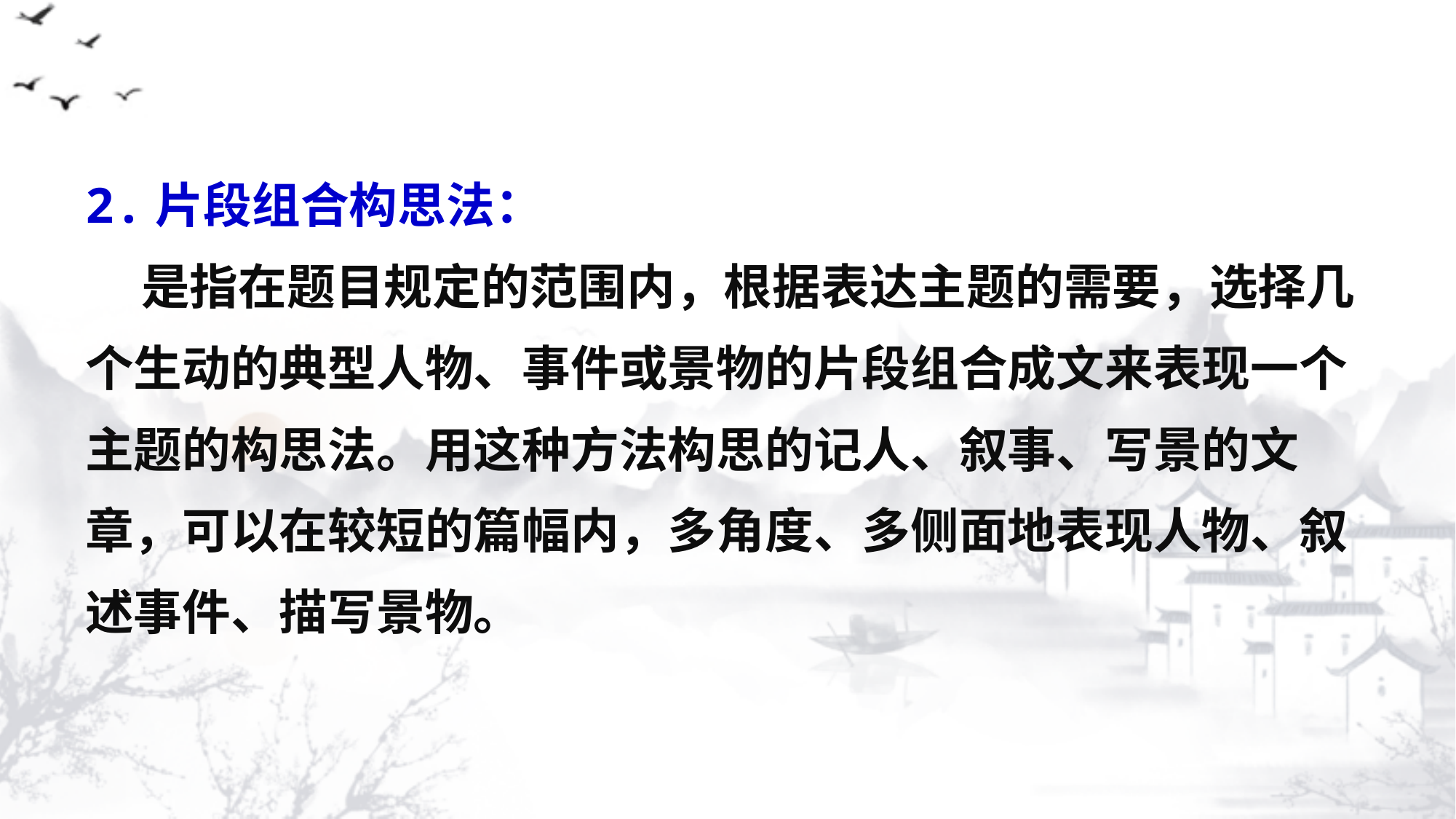

2.片段组合构思法：
    是指在题目规定的范围内，根据表达主题的需要，选择几个生动的典型人物、事件或景物的片段组合成文来表现一个主题的构思法。用这种方法构思的记人、叙事、写景的文章，可以在较短的篇幅内，多角度、多侧面地表现人物、叙述事件、描写景物。